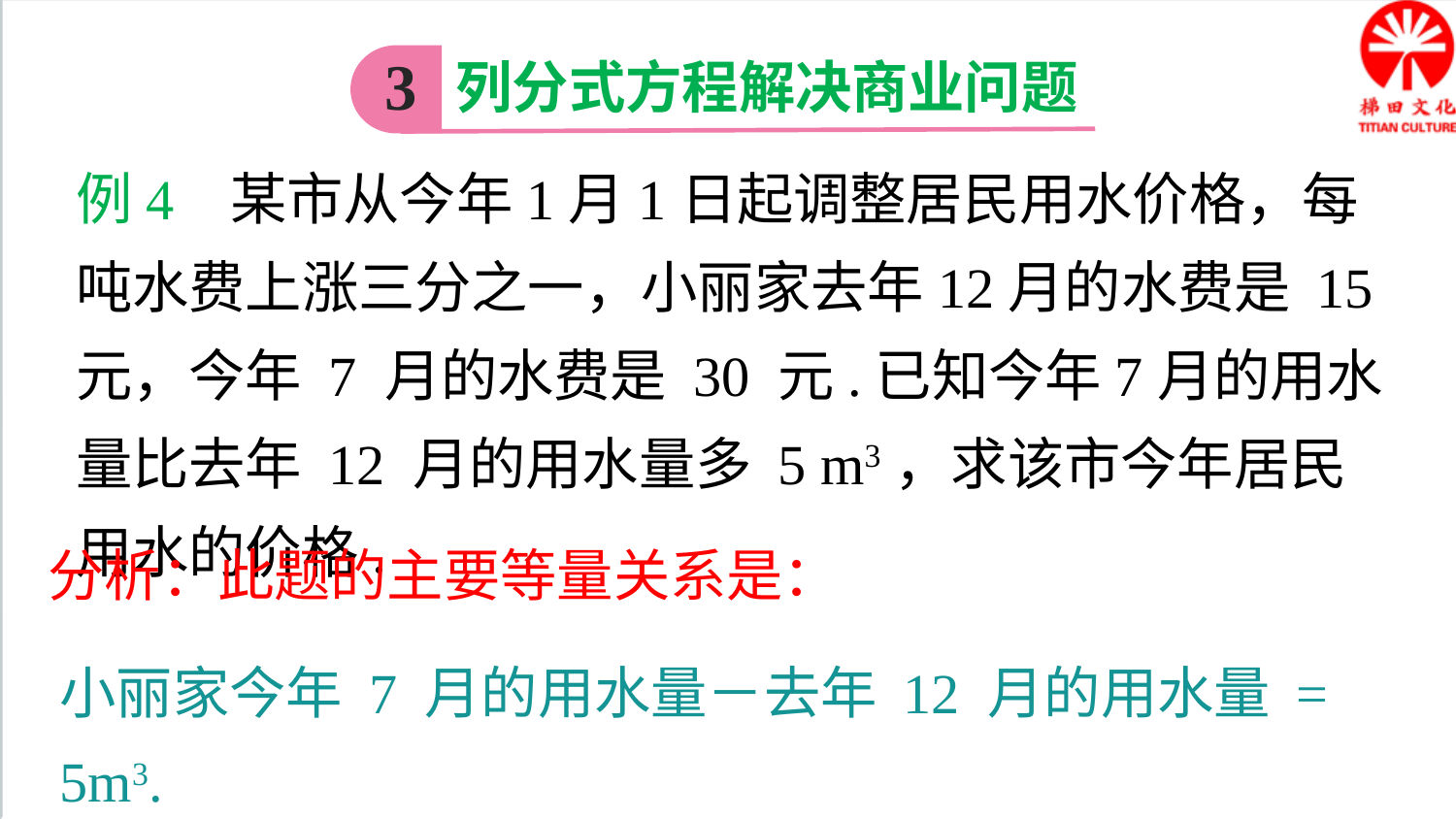

列分式方程解决商业问题
3

例4   某市从今年1月1日起调整居民用水价格，每吨水费上涨三分之一，小丽家去年12月的水费是 15 元，今年 7 月的水费是 30 元.已知今年7月的用水量比去年 12 月的用水量多 5 m3，求该市今年居民用水的价格.
分析：此题的主要等量关系是：
小丽家今年 7 月的用水量－去年 12 月的用水量 = 5m3.